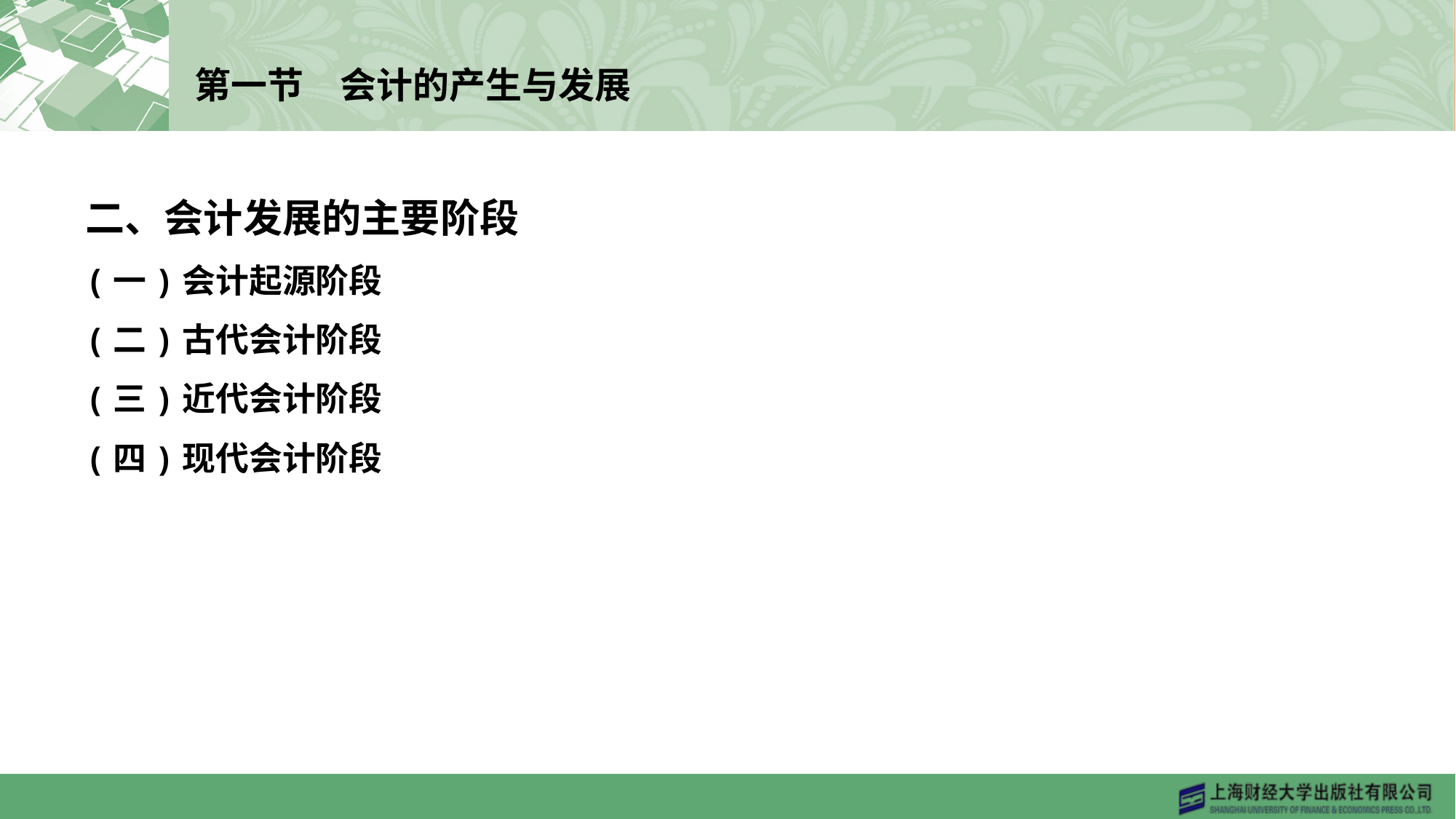

# 第一节　会计的产生与发展
二、会计发展的主要阶段
(一)会计起源阶段
(二)古代会计阶段
(三)近代会计阶段
(四)现代会计阶段